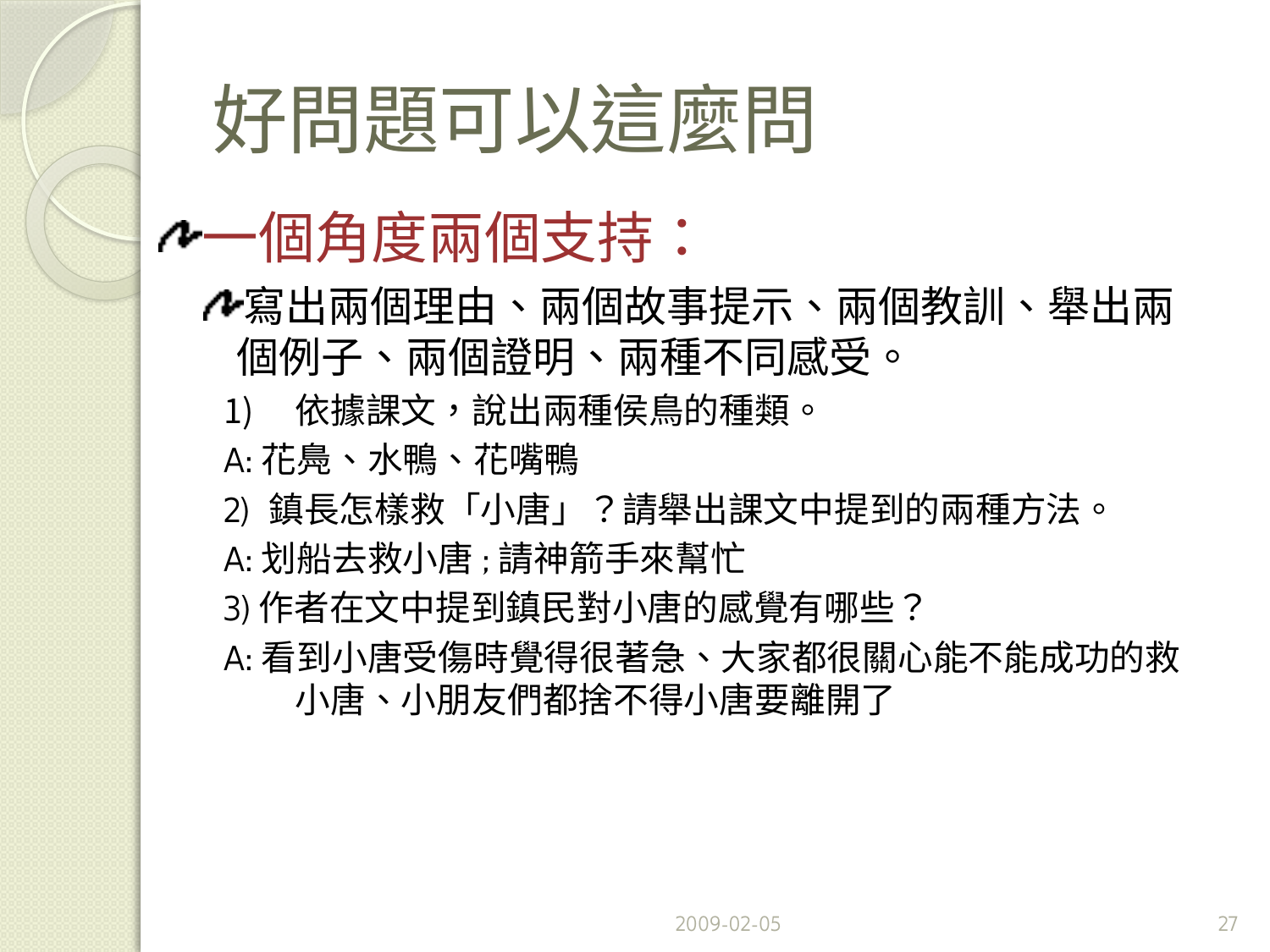

# 好問題可以這麼問
一個角度兩個支持：
寫出兩個理由、兩個故事提示、兩個教訓、舉出兩個例子、兩個證明、兩種不同感受。
依據課文，說出兩種侯鳥的種類。
A:花鳧、水鴨、花嘴鴨
2) 鎮長怎樣救「小唐」？請舉出課文中提到的兩種方法。
A:划船去救小唐;請神箭手來幫忙
3)作者在文中提到鎮民對小唐的感覺有哪些？
A:看到小唐受傷時覺得很著急、大家都很關心能不能成功的救小唐、小朋友們都捨不得小唐要離開了
2009-02-05
27